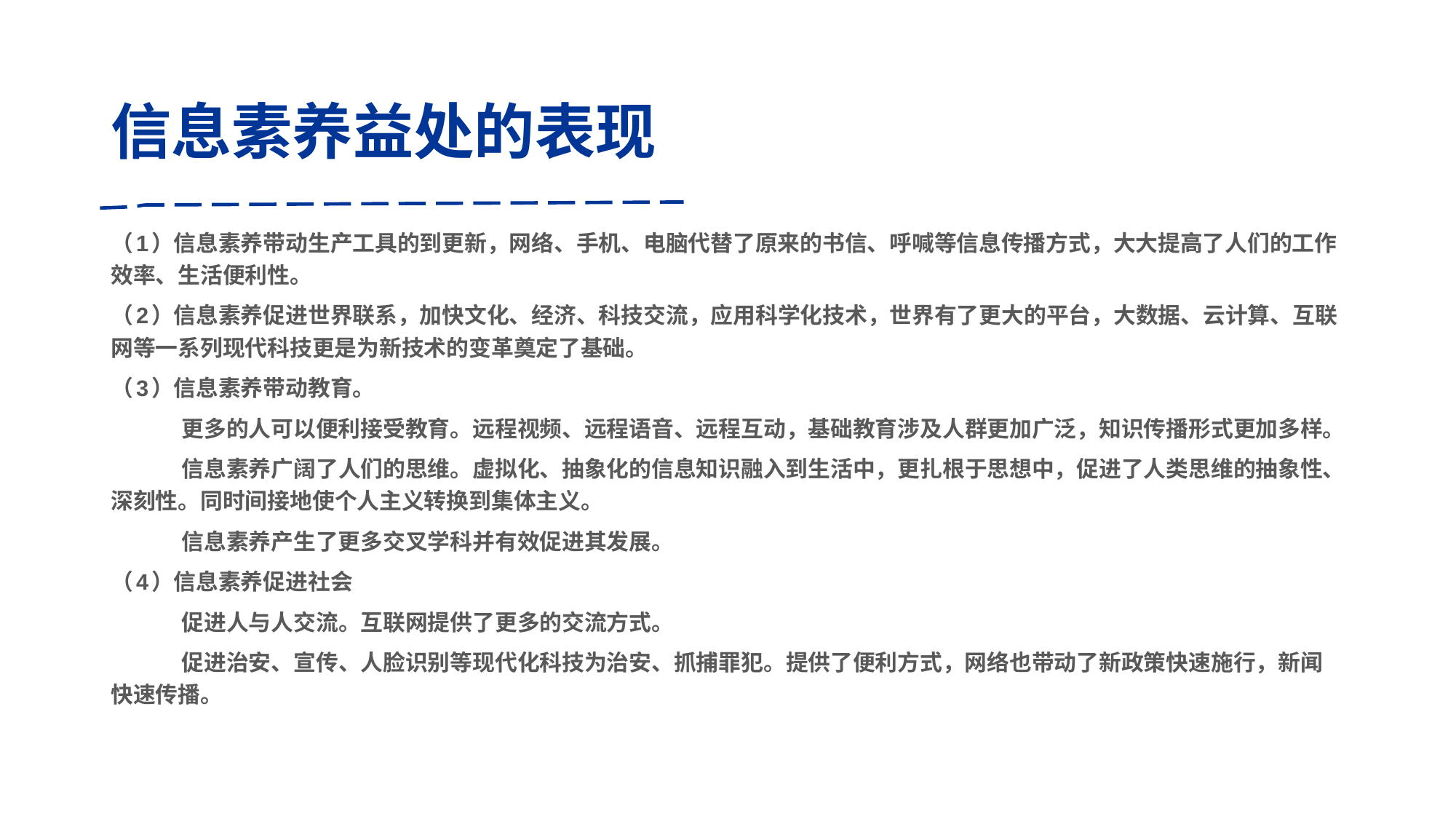

# 信息素养益处的表现
（1）信息素养带动生产工具的到更新，网络、手机、电脑代替了原来的书信、呼喊等信息传播方式，大大提高了人们的工作效率、生活便利性。
（2）信息素养促进世界联系，加快文化、经济、科技交流，应用科学化技术，世界有了更大的平台，大数据、云计算、互联网等一系列现代科技更是为新技术的变革奠定了基础。
（3）信息素养带动教育。
	  更多的人可以便利接受教育。远程视频、远程语音、远程互动，基础教育涉及人群更加广泛，知识传播形式更加多样。
	  信息素养广阔了人们的思维。虚拟化、抽象化的信息知识融入到生活中，更扎根于思想中，促进了人类思维的抽象性、深刻性。同时间接地使个人主义转换到集体主义。
	  信息素养产生了更多交叉学科并有效促进其发展。
（4）信息素养促进社会
	  促进人与人交流。互联网提供了更多的交流方式。
	  促进治安、宣传、人脸识别等现代化科技为治安、抓捕罪犯。提供了便利方式，网络也带动了新政策快速施行，新闻快速传播。